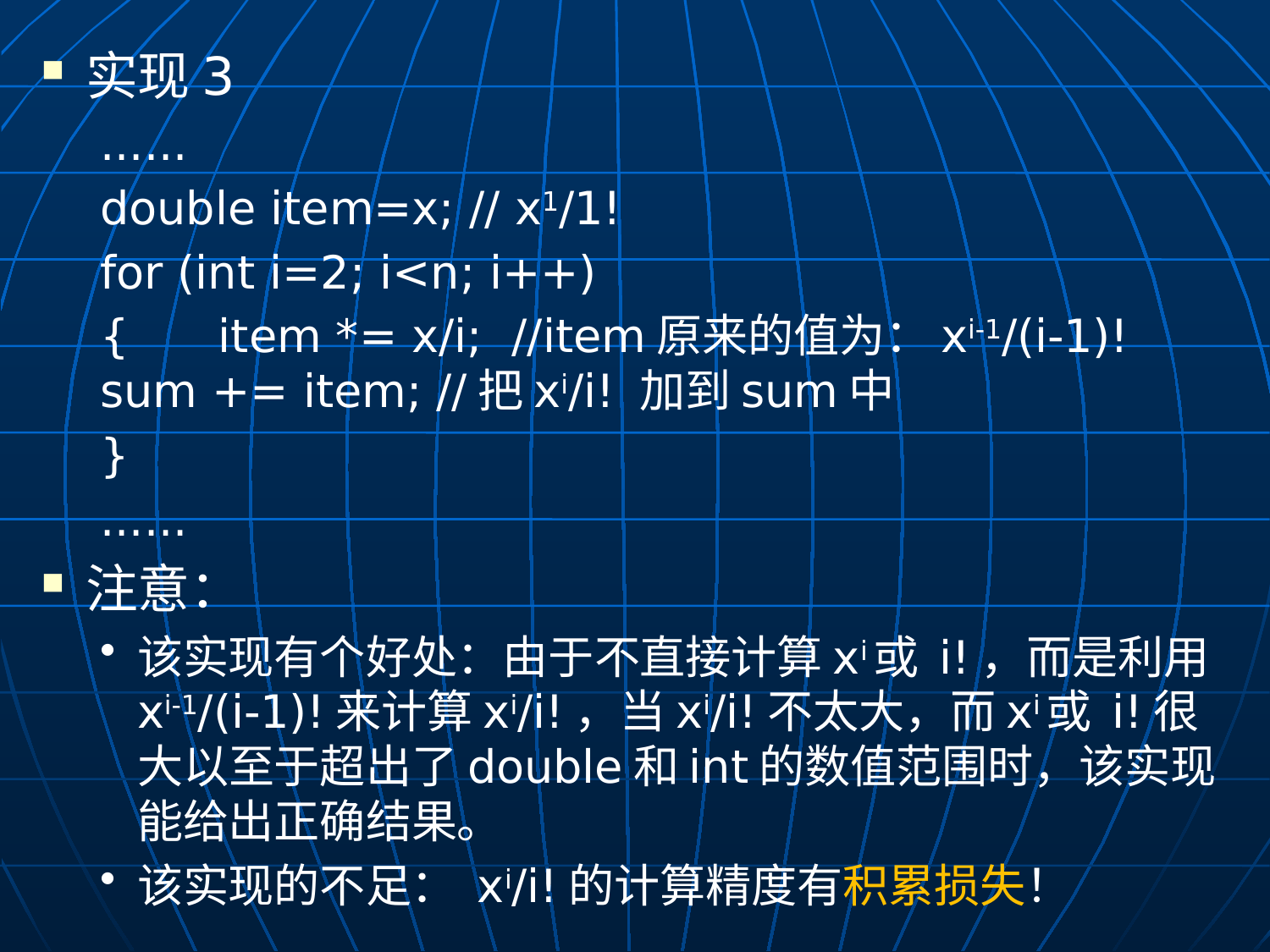

实现3
......
double item=x; // x1/1!
for (int i=2; i<n; i++)
{	item *= x/i;  //item原来的值为：xi-1/(i-1)! 	sum += item; //把xi/i! 加到sum中
}
......
注意：
该实现有个好处：由于不直接计算xi或 i!，而是利用xi-1/(i-1)!来计算xi/i!，当xi/i!不太大，而xi或 i!很大以至于超出了double和int的数值范围时，该实现能给出正确结果。
该实现的不足： xi/i!的计算精度有积累损失！